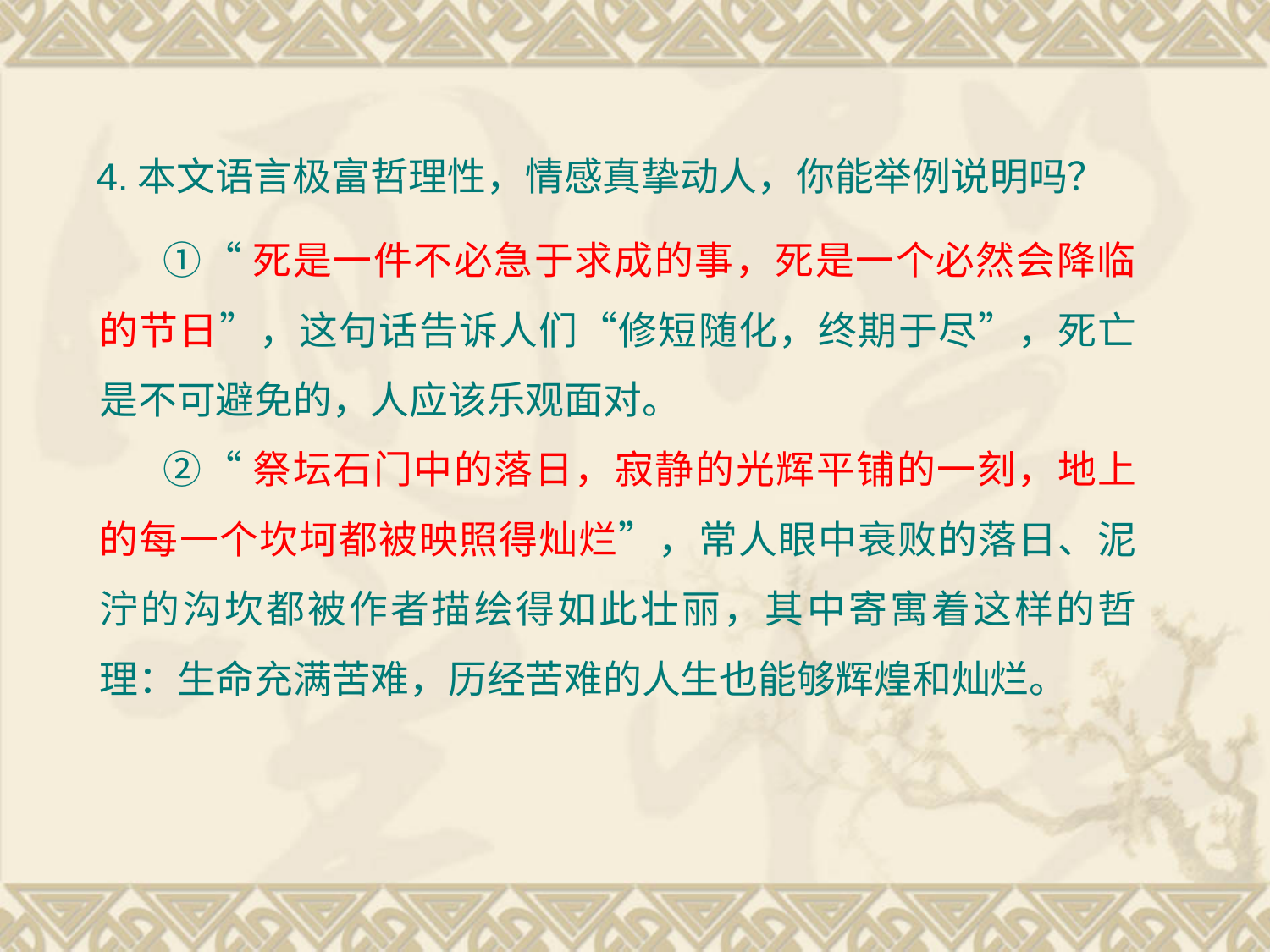

4.本文语言极富哲理性，情感真挚动人，你能举例说明吗？
①“死是一件不必急于求成的事，死是一个必然会降临的节日”，这句话告诉人们“修短随化，终期于尽”，死亡是不可避免的，人应该乐观面对。
②“祭坛石门中的落日，寂静的光辉平铺的一刻，地上的每一个坎坷都被映照得灿烂”，常人眼中衰败的落日、泥泞的沟坎都被作者描绘得如此壮丽，其中寄寓着这样的哲理：生命充满苦难，历经苦难的人生也能够辉煌和灿烂。